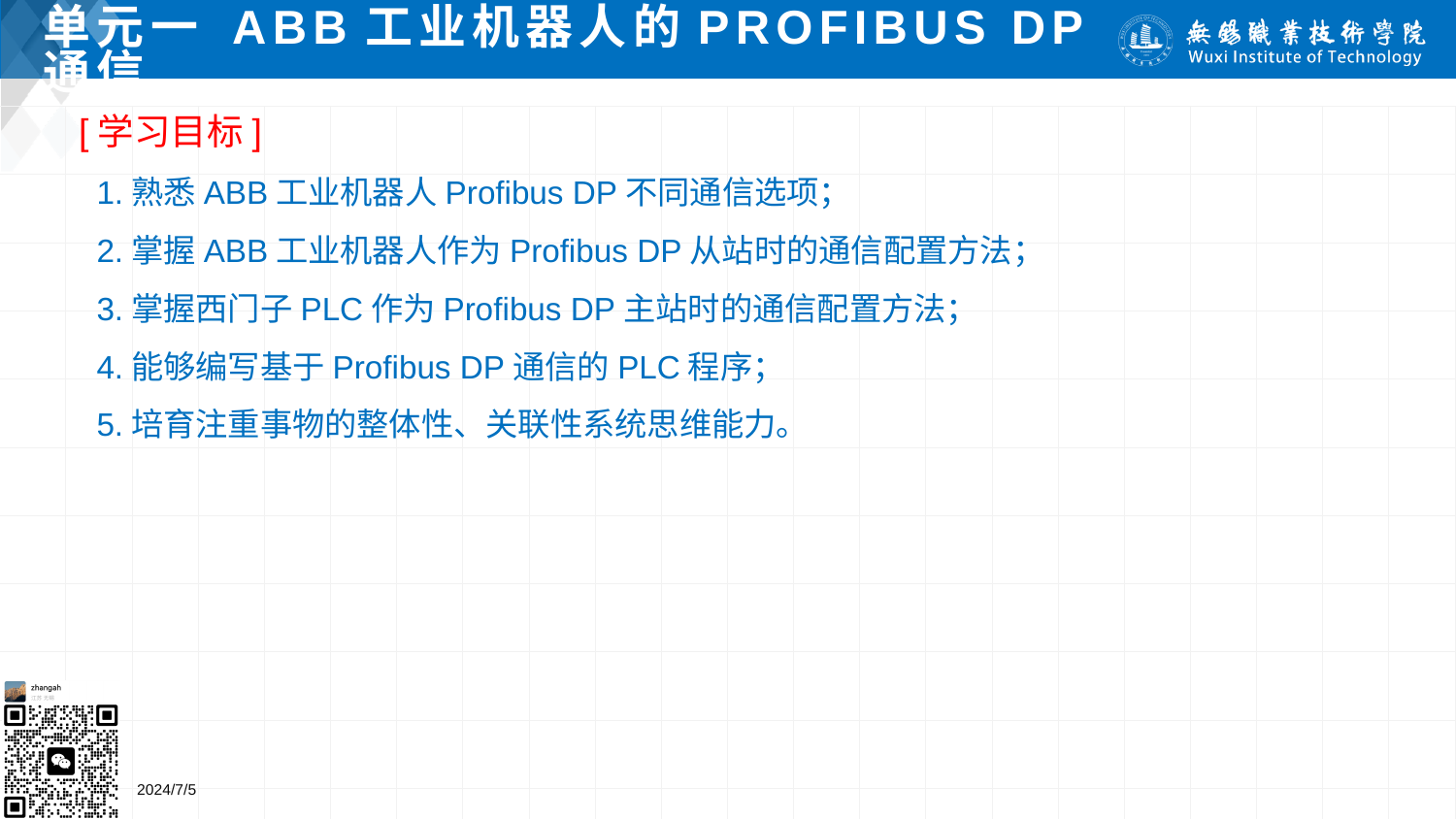

# 单元一 ABB工业机器人的Profibus DP通信
[学习目标]
  1.熟悉ABB工业机器人Profibus DP不同通信选项；
  2.掌握ABB工业机器人作为Profibus DP从站时的通信配置方法；
  3.掌握西门子PLC作为Profibus DP主站时的通信配置方法；
  4.能够编写基于Profibus DP通信的PLC程序；
  5.培育注重事物的整体性、关联性系统思维能力。
2024/7/5